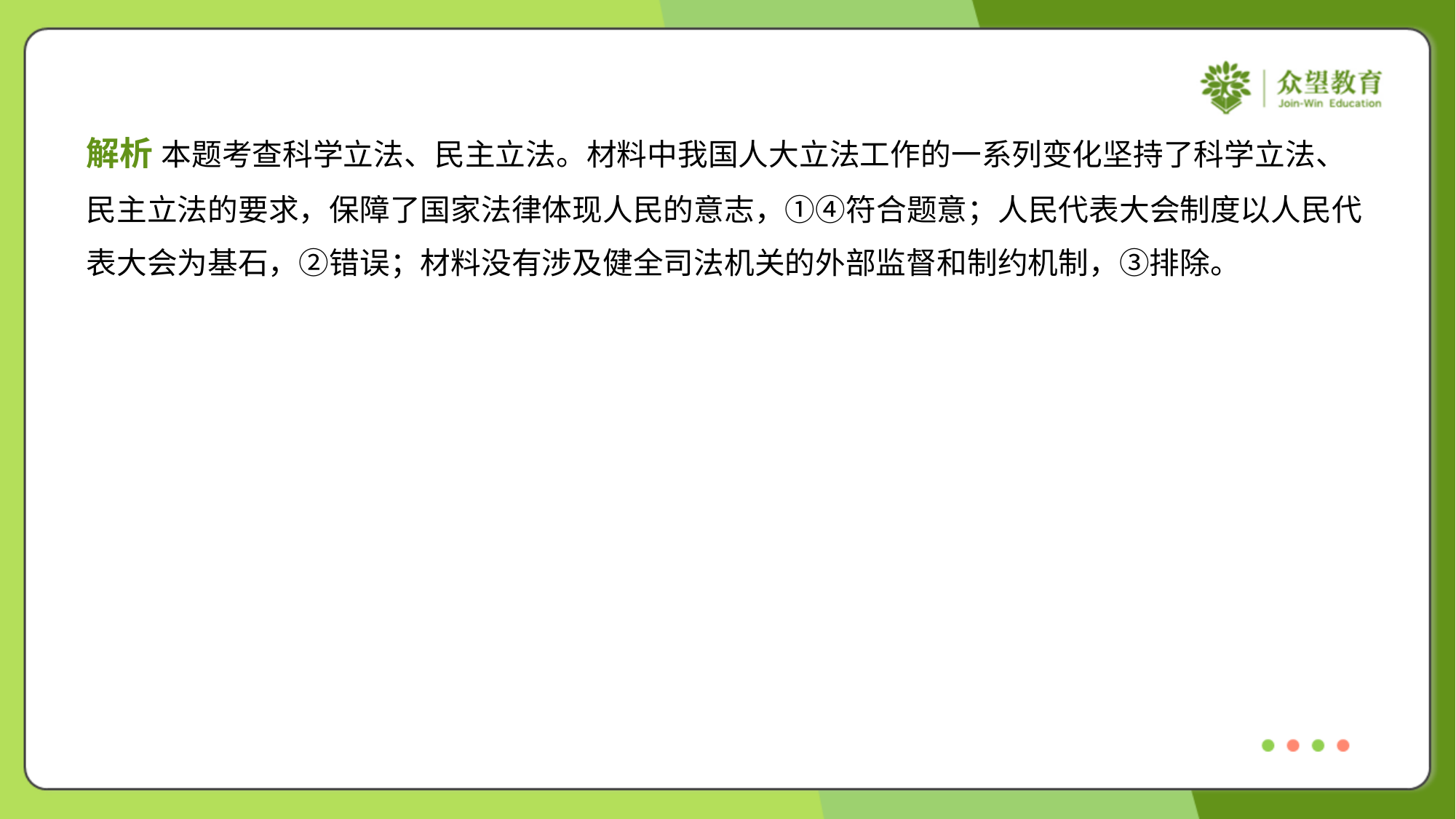

解析 本题考查科学立法、民主立法。材料中我国人大立法工作的一系列变化坚持了科学立法、
民主立法的要求，保障了国家法律体现人民的意志，①④符合题意；人民代表大会制度以人民代
表大会为基石，②错误；材料没有涉及健全司法机关的外部监督和制约机制，③排除。